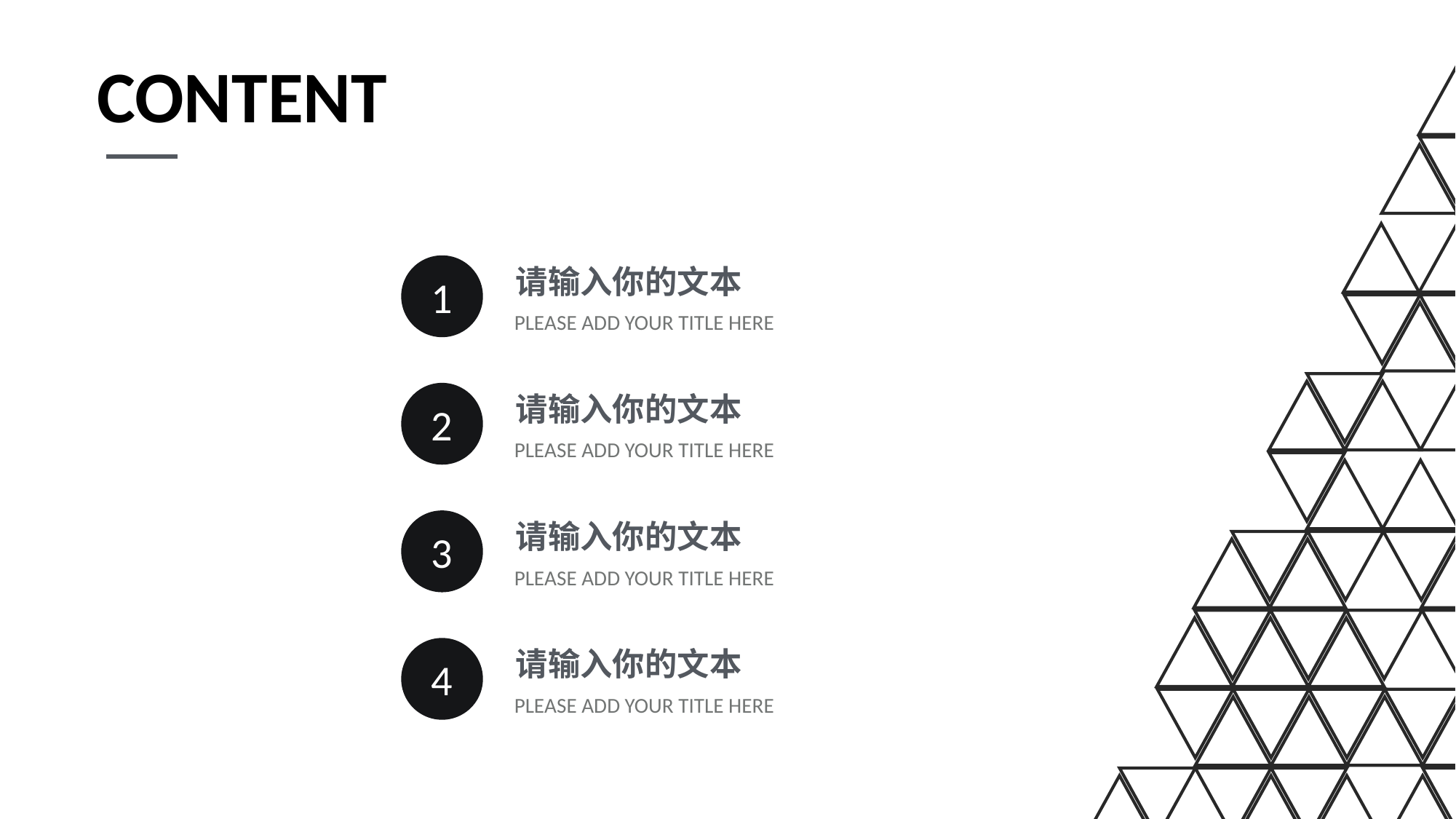

content

1
请输入你的文本

PLEASE ADD YOUR TITLE HERE

2
请输入你的文本
PLEASE ADD YOUR TITLE HERE

3
请输入你的文本

PLEASE ADD YOUR TITLE HERE

4
请输入你的文本
PLEASE ADD YOUR TITLE HERE